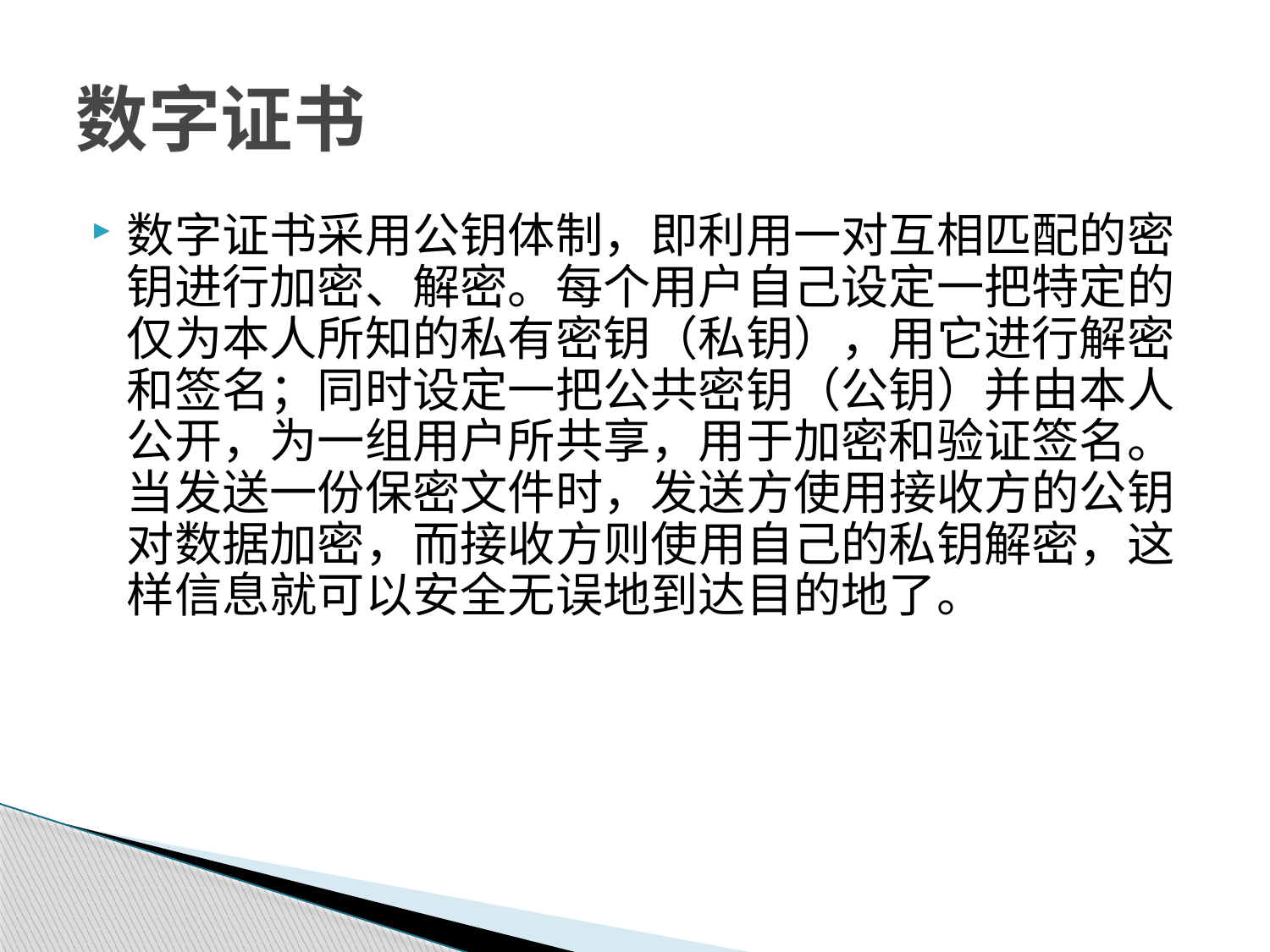

# 数字证书
数字证书采用公钥体制，即利用一对互相匹配的密钥进行加密、解密。每个用户自己设定一把特定的仅为本人所知的私有密钥（私钥），用它进行解密和签名；同时设定一把公共密钥（公钥）并由本人公开，为一组用户所共享，用于加密和验证签名。当发送一份保密文件时，发送方使用接收方的公钥对数据加密，而接收方则使用自己的私钥解密，这样信息就可以安全无误地到达目的地了。